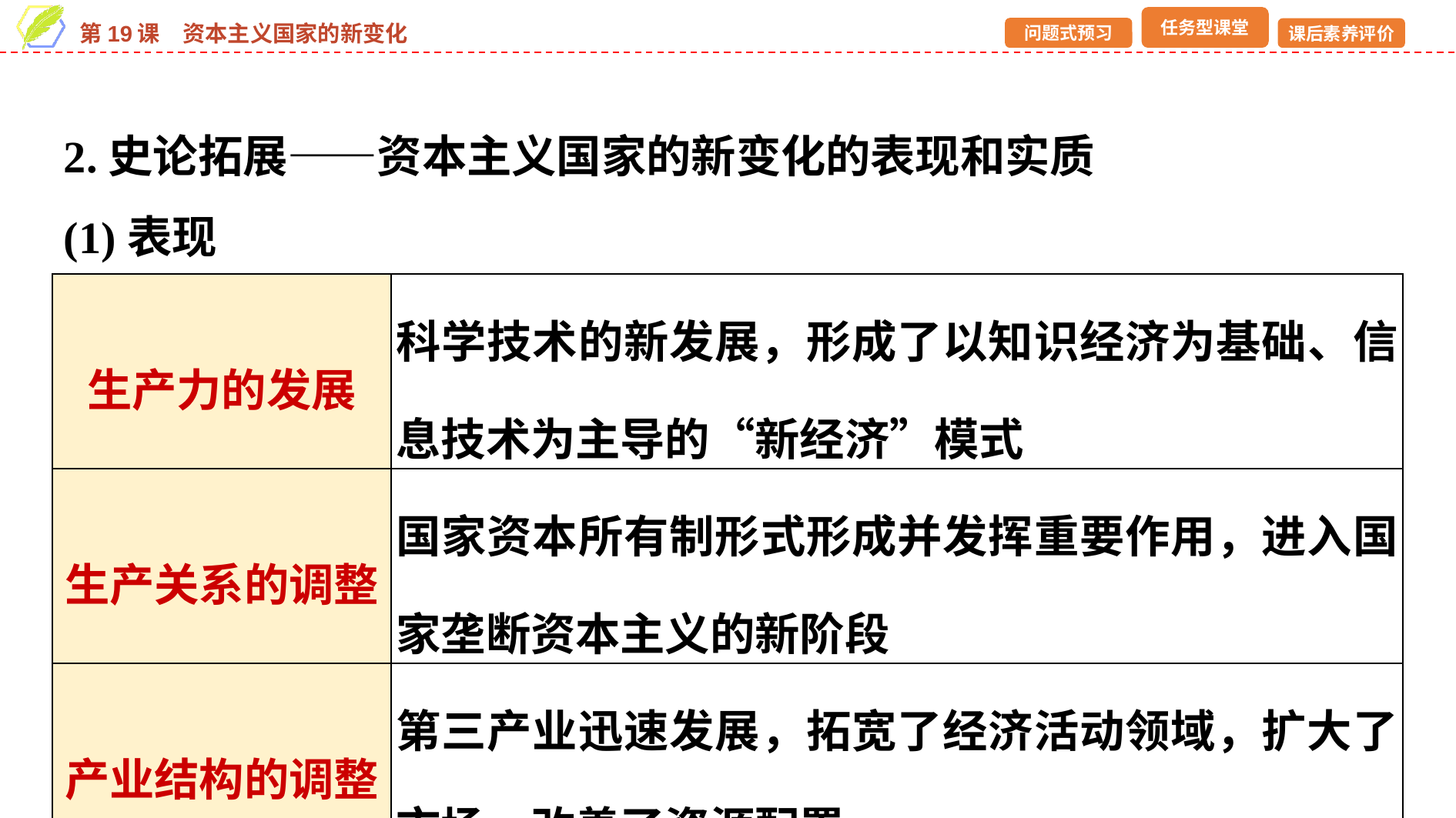

2.史论拓展——资本主义国家的新变化的表现和实质
(1)表现
| 生产力的发展 | 科学技术的新发展，形成了以知识经济为基础、信息技术为主导的“新经济”模式 |
| --- | --- |
| 生产关系的调整 | 国家资本所有制形式形成并发挥重要作用，进入国家垄断资本主义的新阶段 |
| 产业结构的调整 | 第三产业迅速发展，拓宽了经济活动领域，扩大了市场，改善了资源配置 |